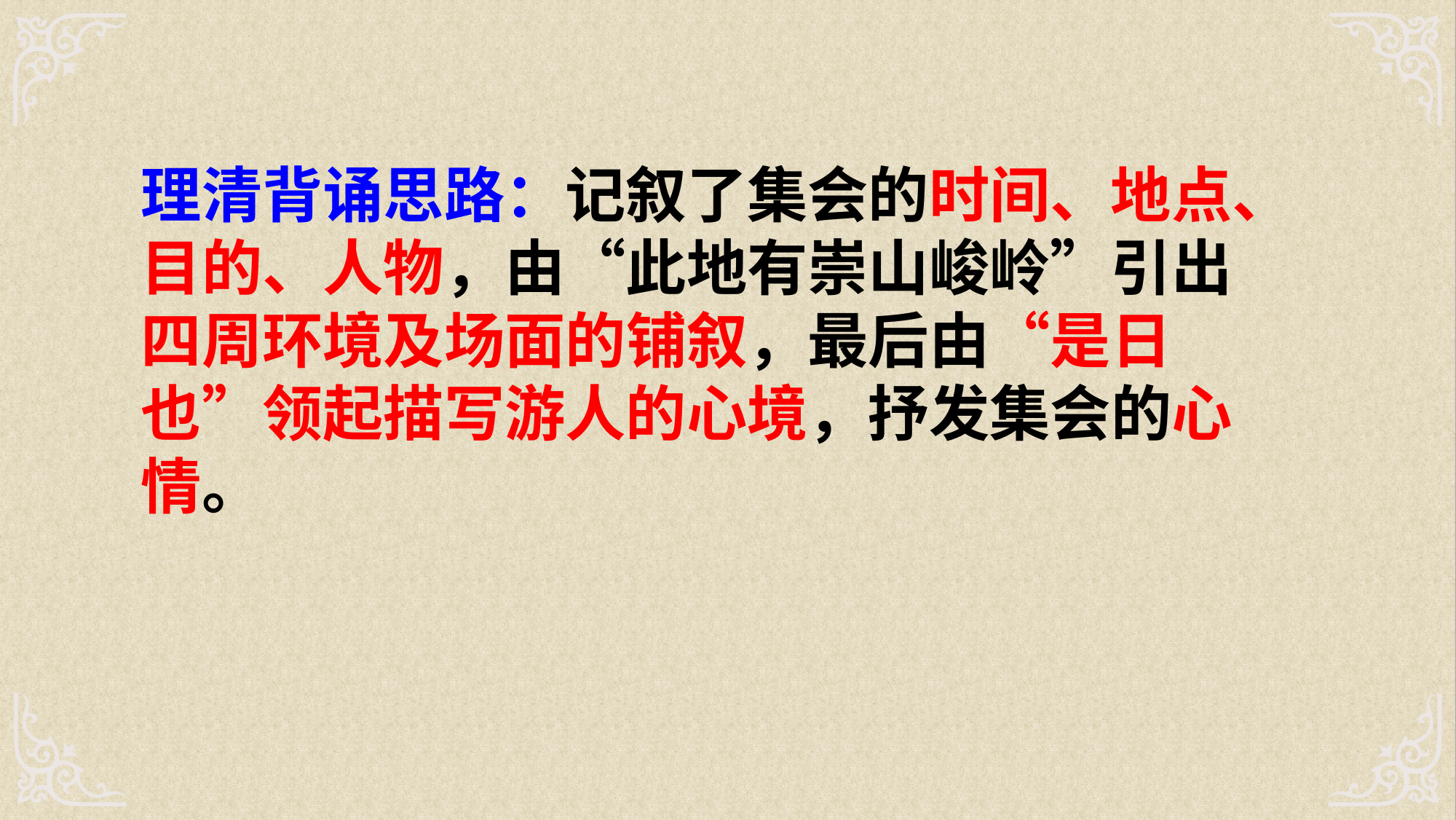

理清背诵思路：记叙了集会的时间、地点、目的、人物，由“此地有崇山峻岭”引出四周环境及场面的铺叙，最后由“是日也”领起描写游人的心境，抒发集会的心情。